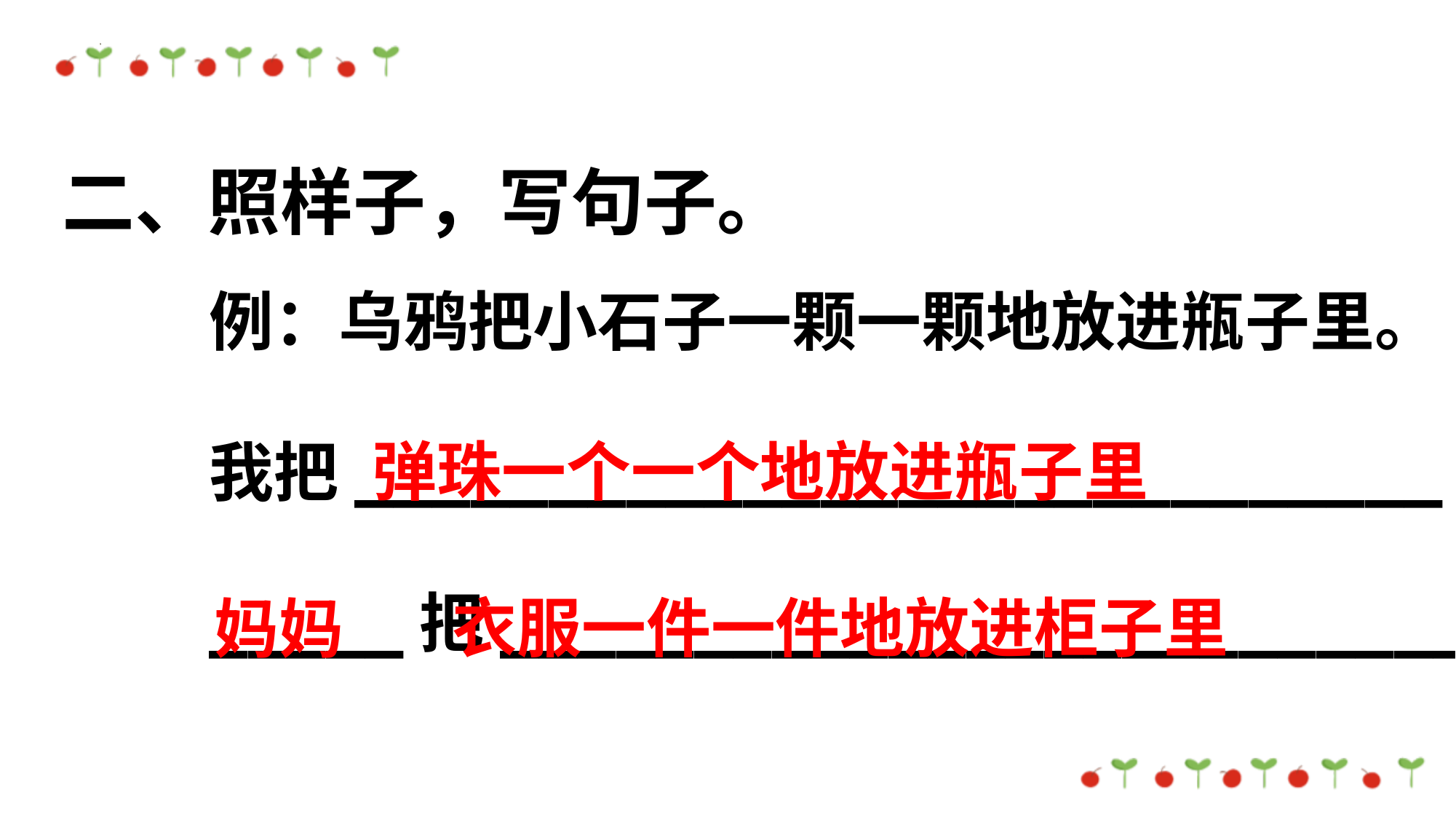

二、照样子，写句子。
例：乌鸦把小石子一颗一颗地放进瓶子里。
我把____________________________。
_____把_________________________。
弹珠一个一个地放进瓶子里
衣服一件一件地放进柜子里
妈妈